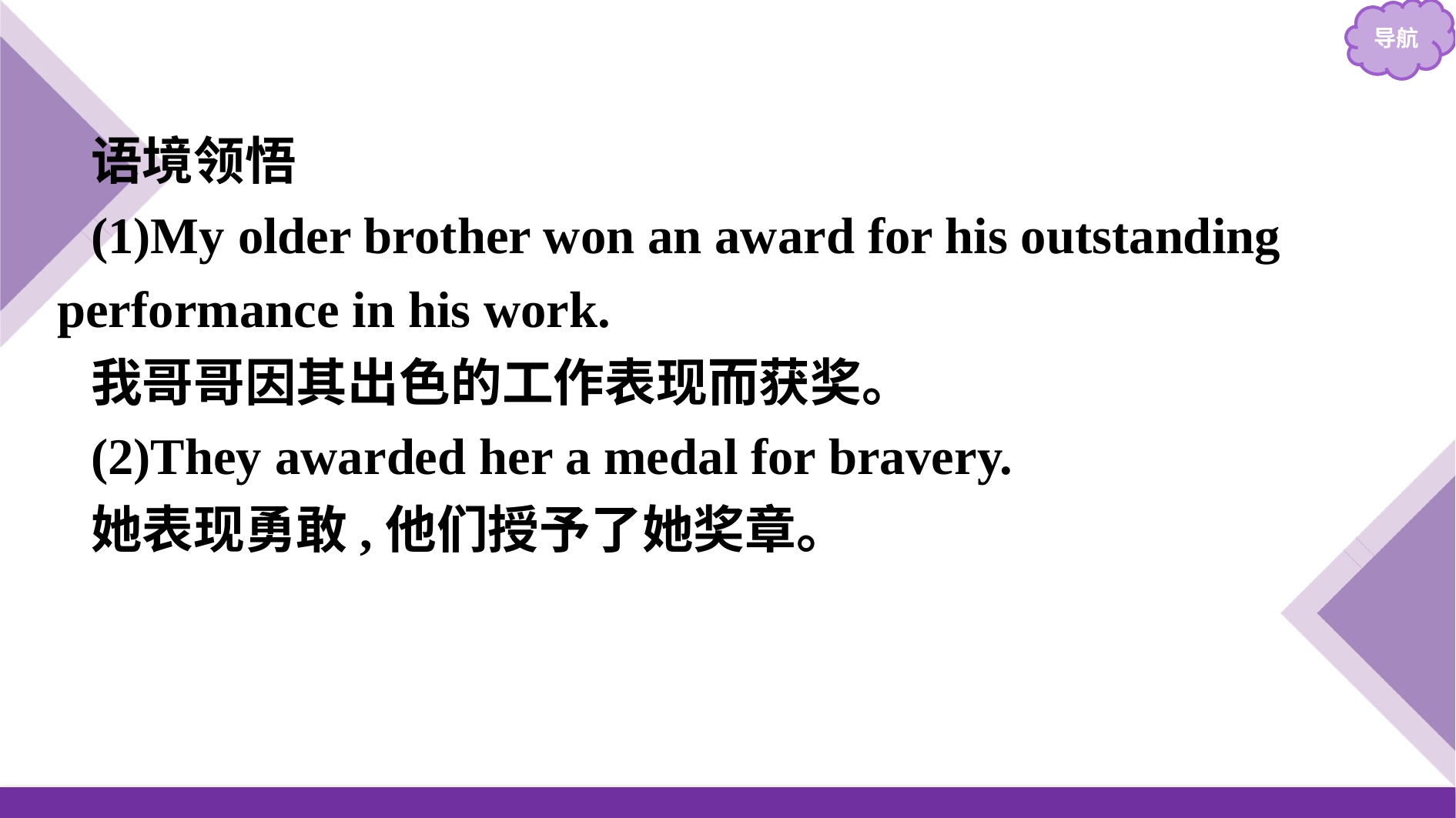

语境领悟
(1)My older brother won an award for his outstanding performance in his work.
我哥哥因其出色的工作表现而获奖。
(2)They awarded her a medal for bravery.
她表现勇敢,他们授予了她奖章。